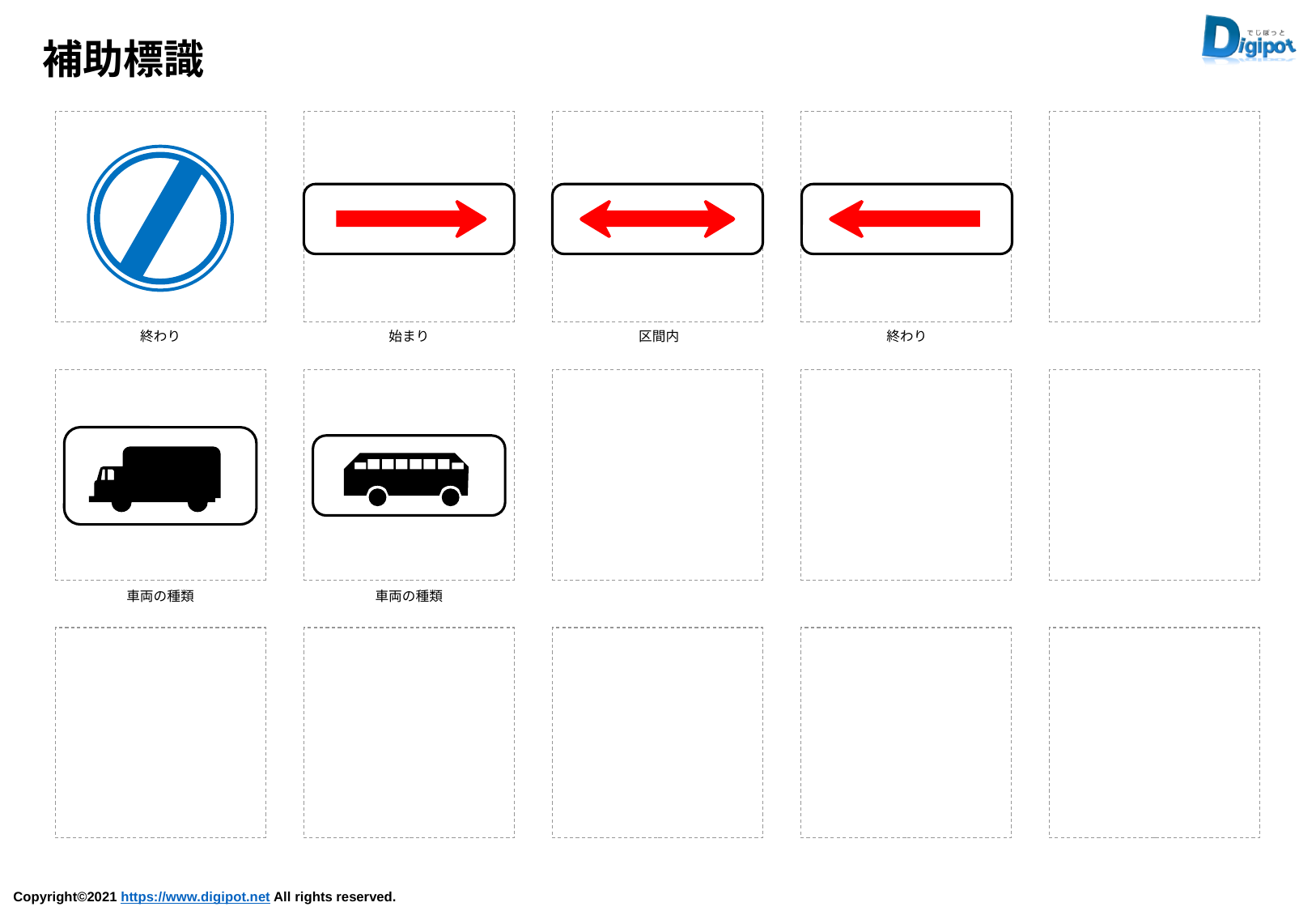

補助標識

終わり
始まり
区間内
終わり

車両の種類
車両の種類